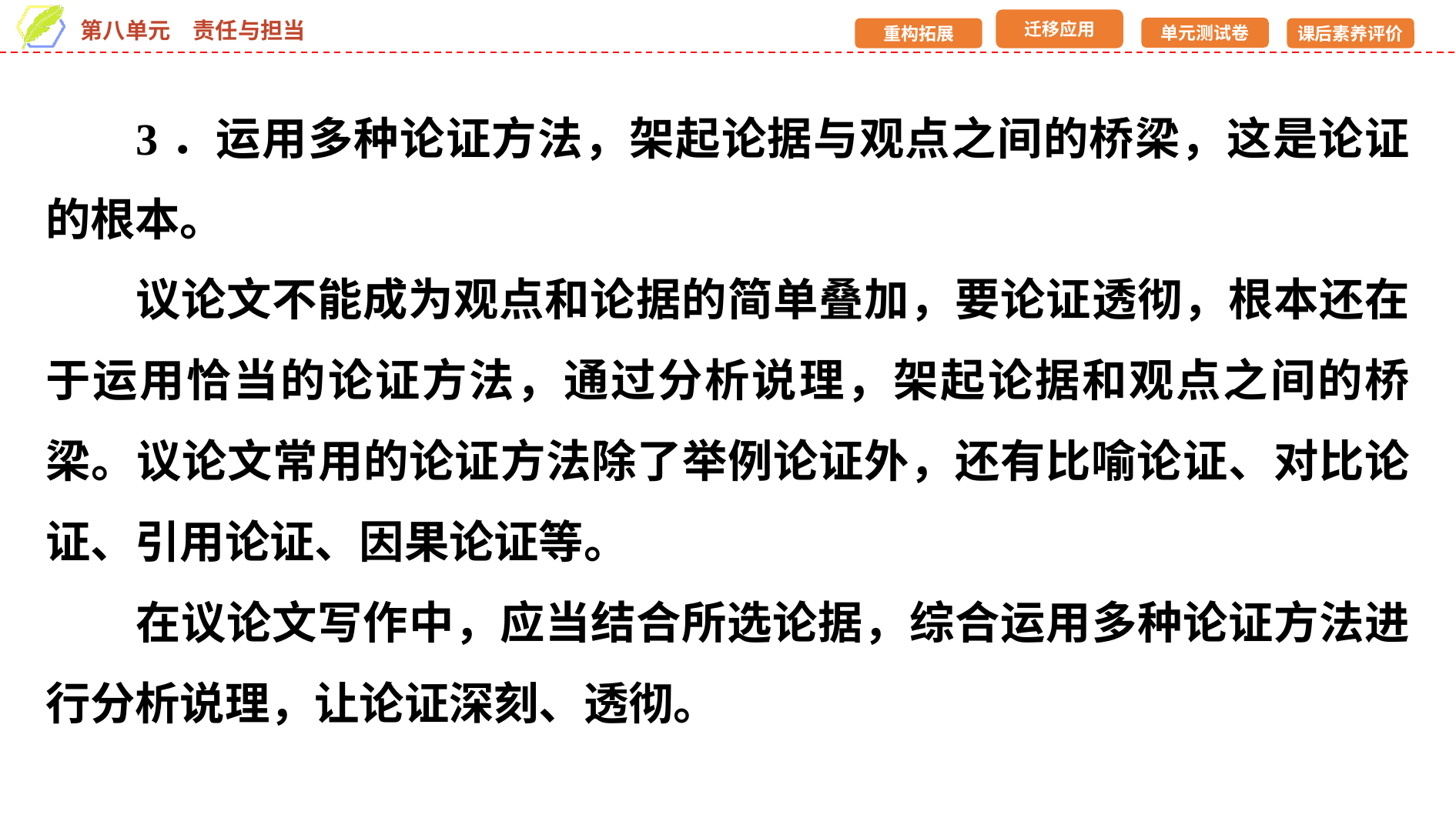

3．运用多种论证方法，架起论据与观点之间的桥梁，这是论证的根本。
议论文不能成为观点和论据的简单叠加，要论证透彻，根本还在于运用恰当的论证方法，通过分析说理，架起论据和观点之间的桥梁。议论文常用的论证方法除了举例论证外，还有比喻论证、对比论证、引用论证、因果论证等。
在议论文写作中，应当结合所选论据，综合运用多种论证方法进行分析说理，让论证深刻、透彻。